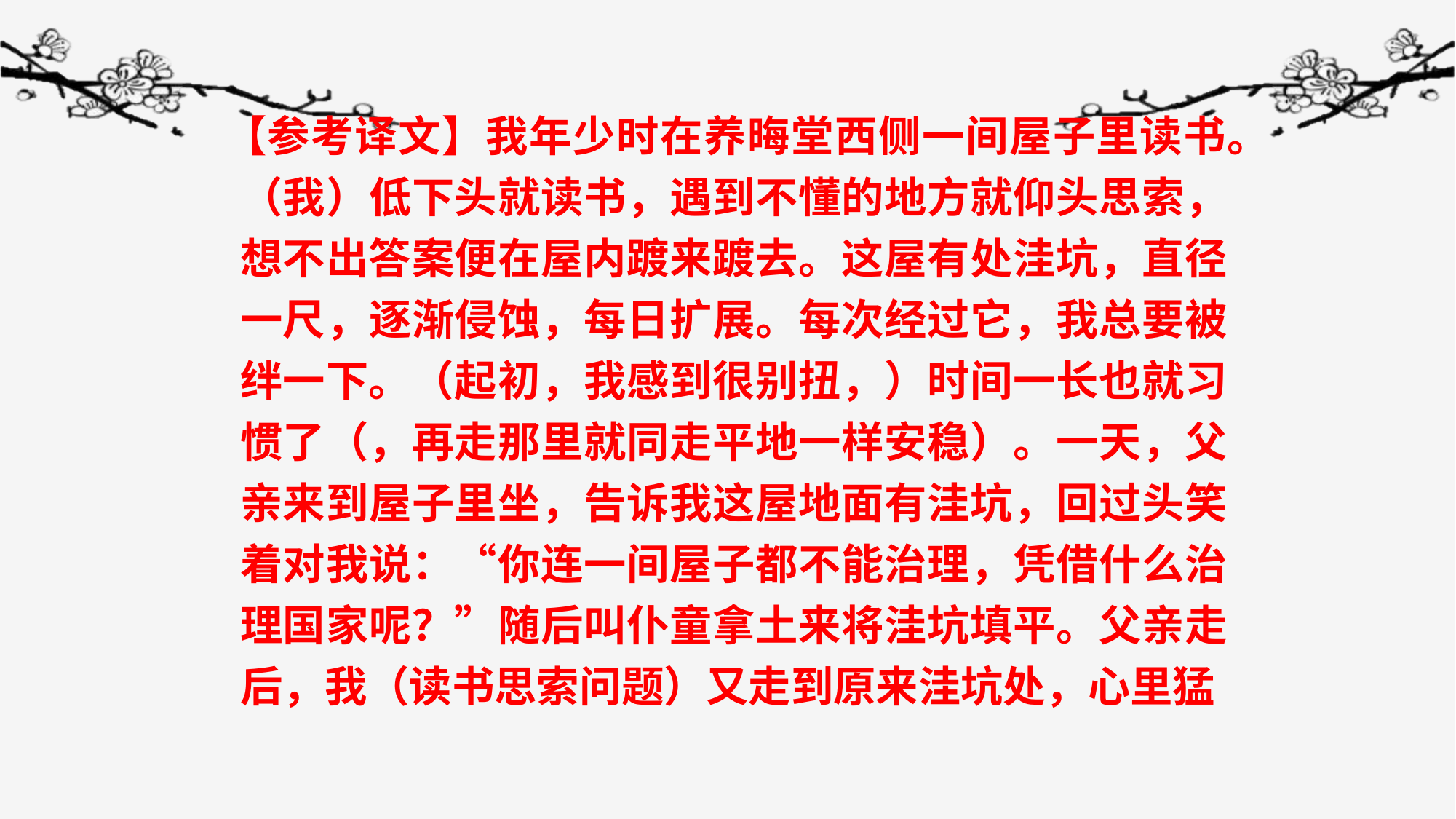

【参考译文】我年少时在养晦堂西侧一间屋子里读书。（我）低下头就读书，遇到不懂的地方就仰头思索，想不出答案便在屋内踱来踱去。这屋有处洼坑，直径一尺，逐渐侵蚀，每日扩展。每次经过它，我总要被绊一下。（起初，我感到很别扭，）时间一长也就习惯了（，再走那里就同走平地一样安稳）。一天，父亲来到屋子里坐，告诉我这屋地面有洼坑，回过头笑着对我说：“你连一间屋子都不能治理，凭借什么治理国家呢？”随后叫仆童拿土来将洼坑填平。父亲走后，我（读书思索问题）又走到原来洼坑处，心里猛